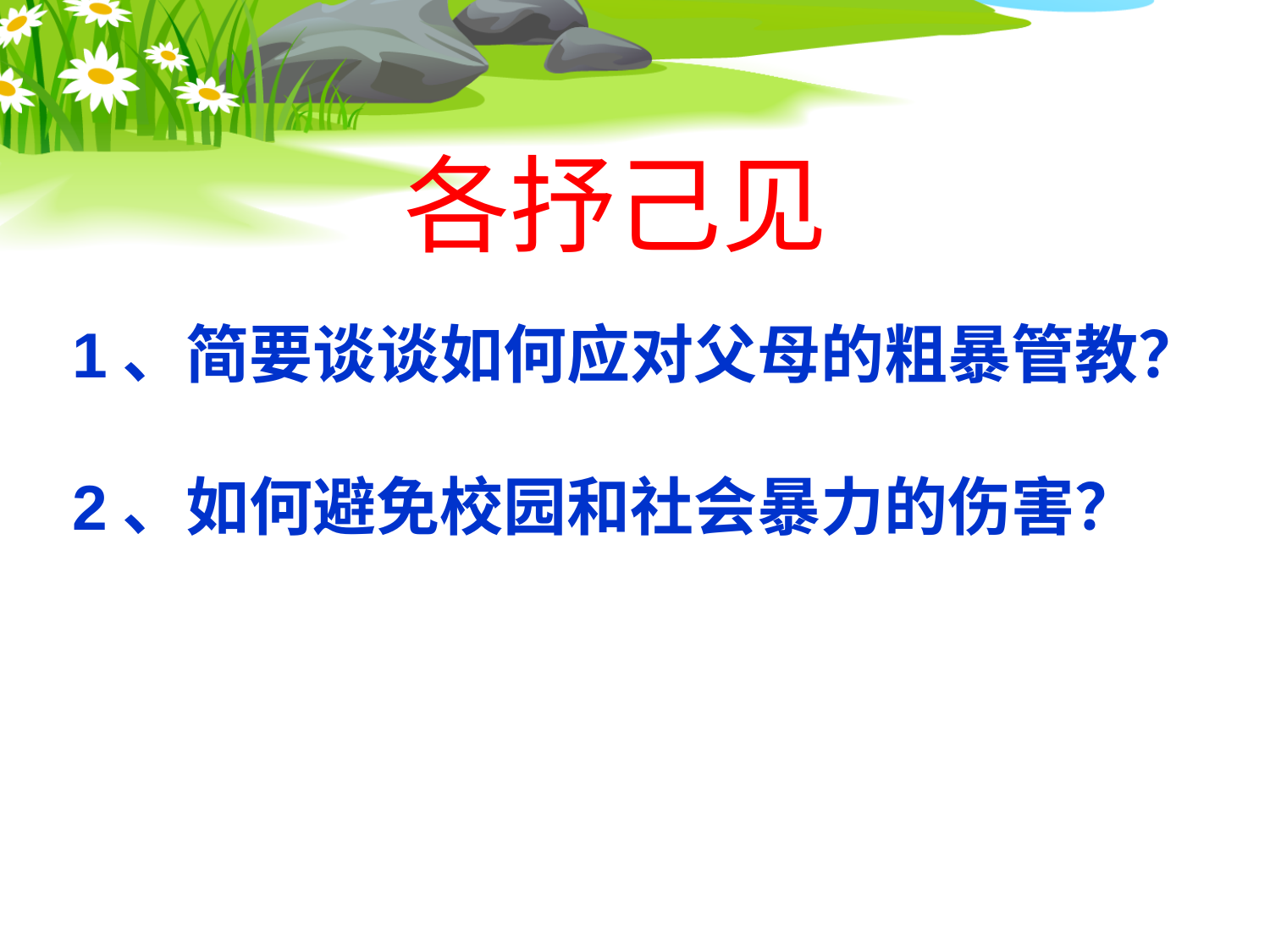

各抒己见
1、简要谈谈如何应对父母的粗暴管教？

2、如何避免校园和社会暴力的伤害？